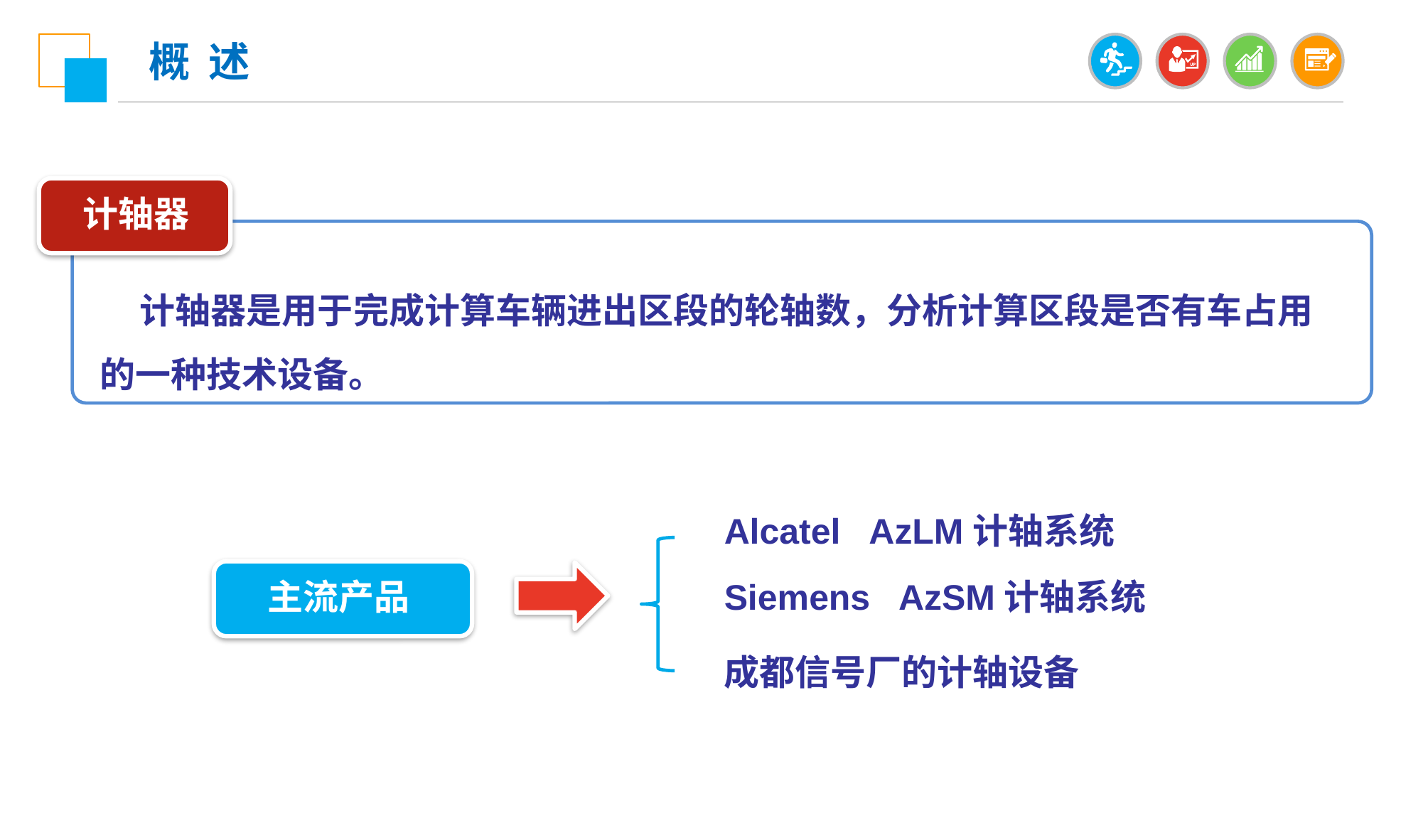

概  述

计轴器

    计轴器是用于完成计算车辆进出区段的轮轴数，分析计算区段是否有车占用的一种技术设备。
Alcatel   AzLM计轴系统

主流产品

Siemens   AzSM计轴系统
成都信号厂的计轴设备